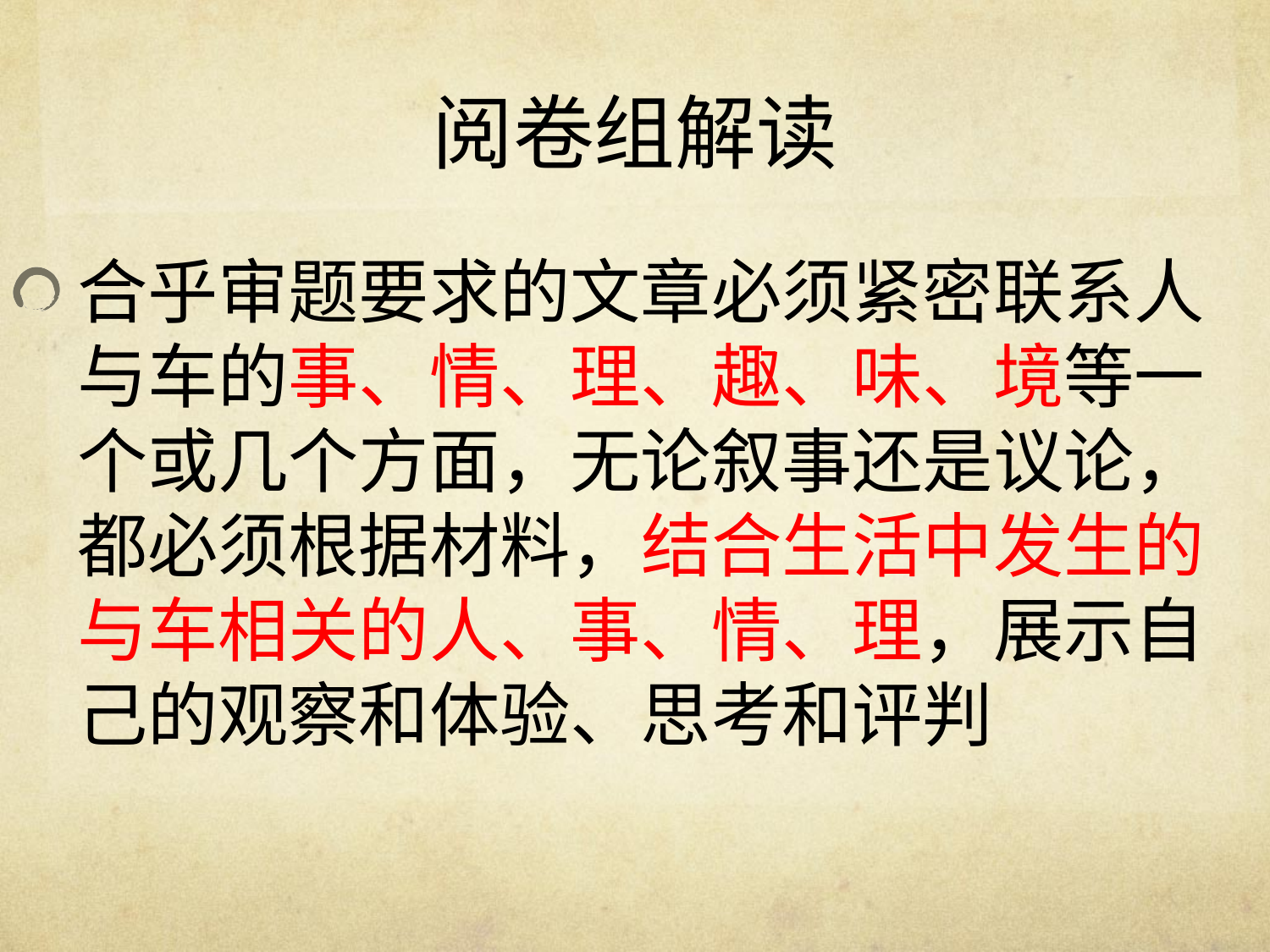

# 阅卷组解读
合乎审题要求的文章必须紧密联系人与车的事、情、理、趣、味、境等一个或几个方面，无论叙事还是议论，都必须根据材料，结合生活中发生的与车相关的人、事、情、理，展示自己的观察和体验、思考和评判